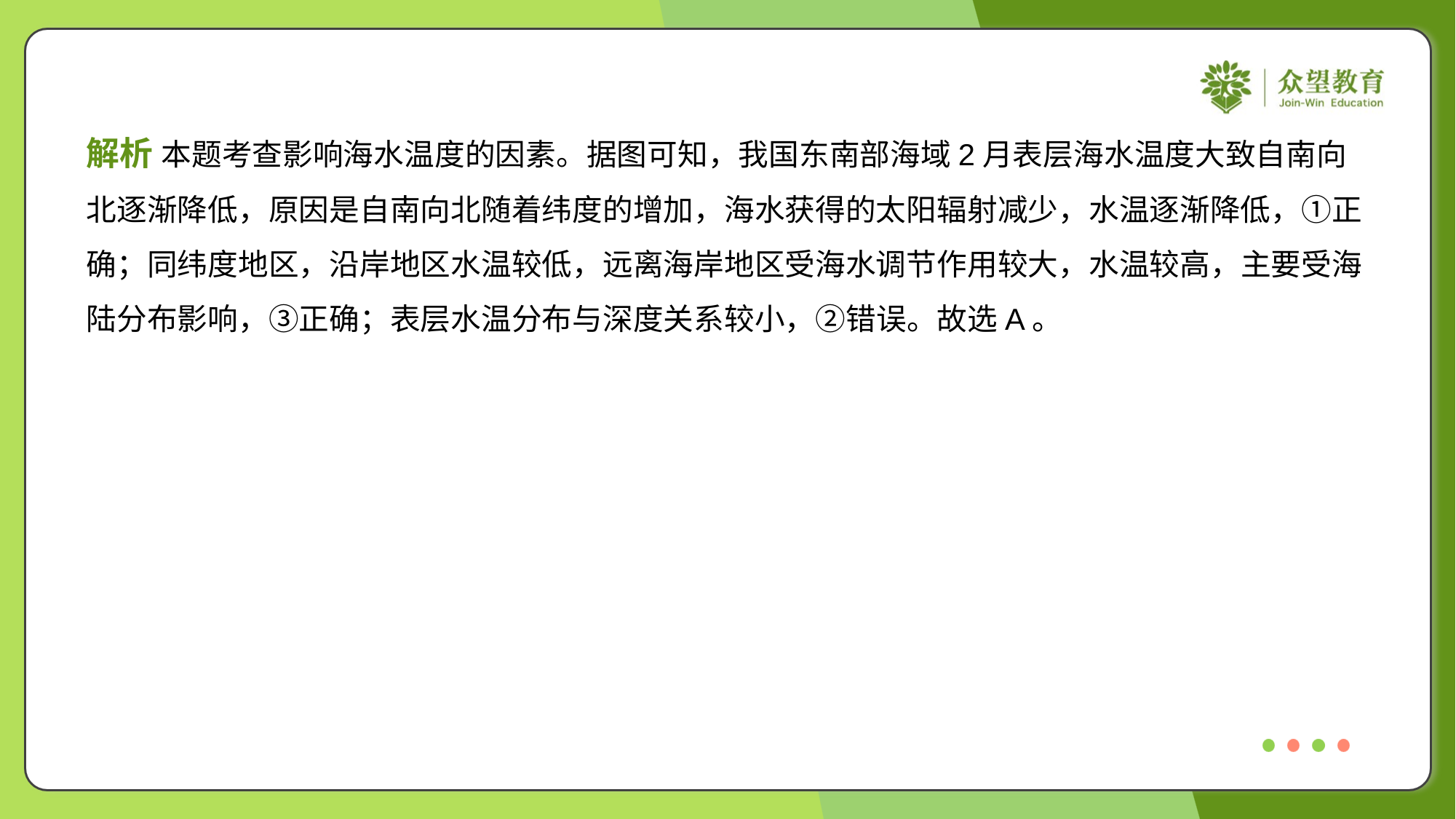

解析 本题考查影响海水温度的因素。据图可知，我国东南部海域2月表层海水温度大致自南向
北逐渐降低，原因是自南向北随着纬度的增加，海水获得的太阳辐射减少，水温逐渐降低，①正
确；同纬度地区，沿岸地区水温较低，远离海岸地区受海水调节作用较大，水温较高，主要受海
陆分布影响，③正确；表层水温分布与深度关系较小，②错误。故选A。